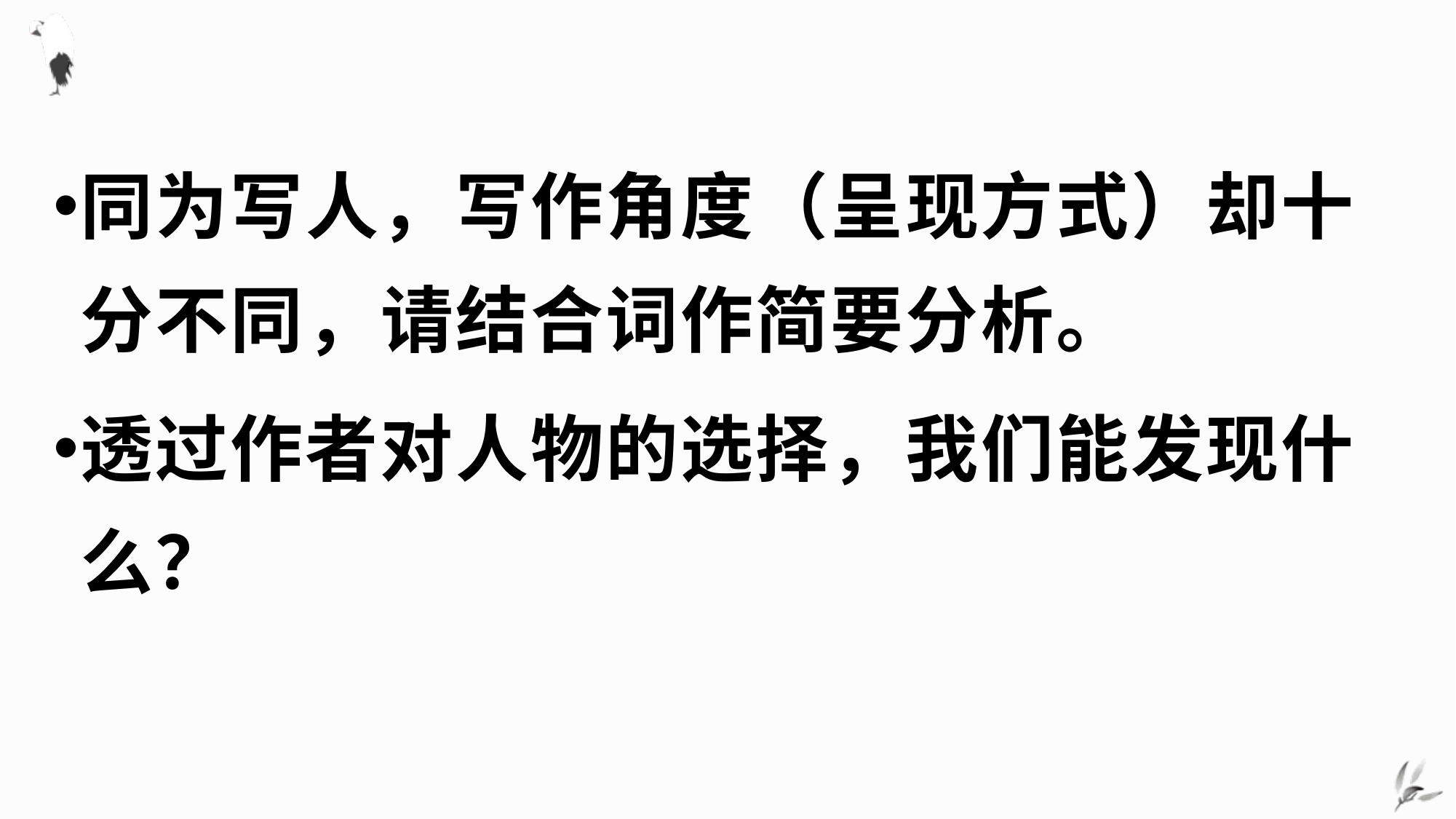

同为写人，写作角度（呈现方式）却十分不同，请结合词作简要分析。
透过作者对人物的选择，我们能发现什么？